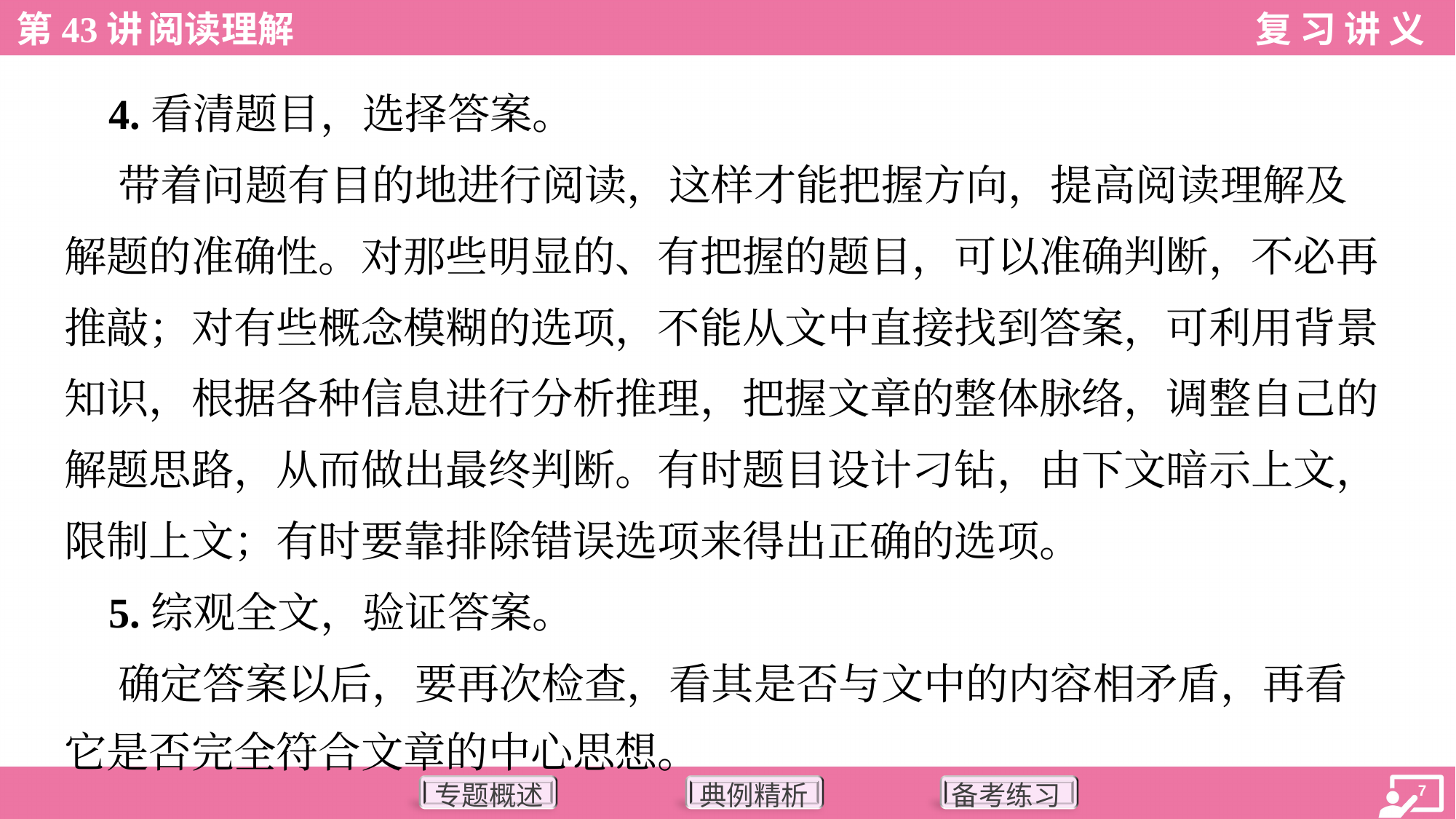

4.看清题目，选择答案。
    带着问题有目的地进行阅读，这样才能把握方向，提高阅读理解及
解题的准确性。对那些明显的、有把握的题目，可以准确判断，不必再
推敲；对有些概念模糊的选项，不能从文中直接找到答案，可利用背景
知识，根据各种信息进行分析推理，把握文章的整体脉络，调整自己的
解题思路，从而做出最终判断。有时题目设计刁钻，由下文暗示上文，
限制上文；有时要靠排除错误选项来得出正确的选项。
    5.综观全文，验证答案。
    确定答案以后，要再次检查，看其是否与文中的内容相矛盾，再看
它是否完全符合文章的中心思想。